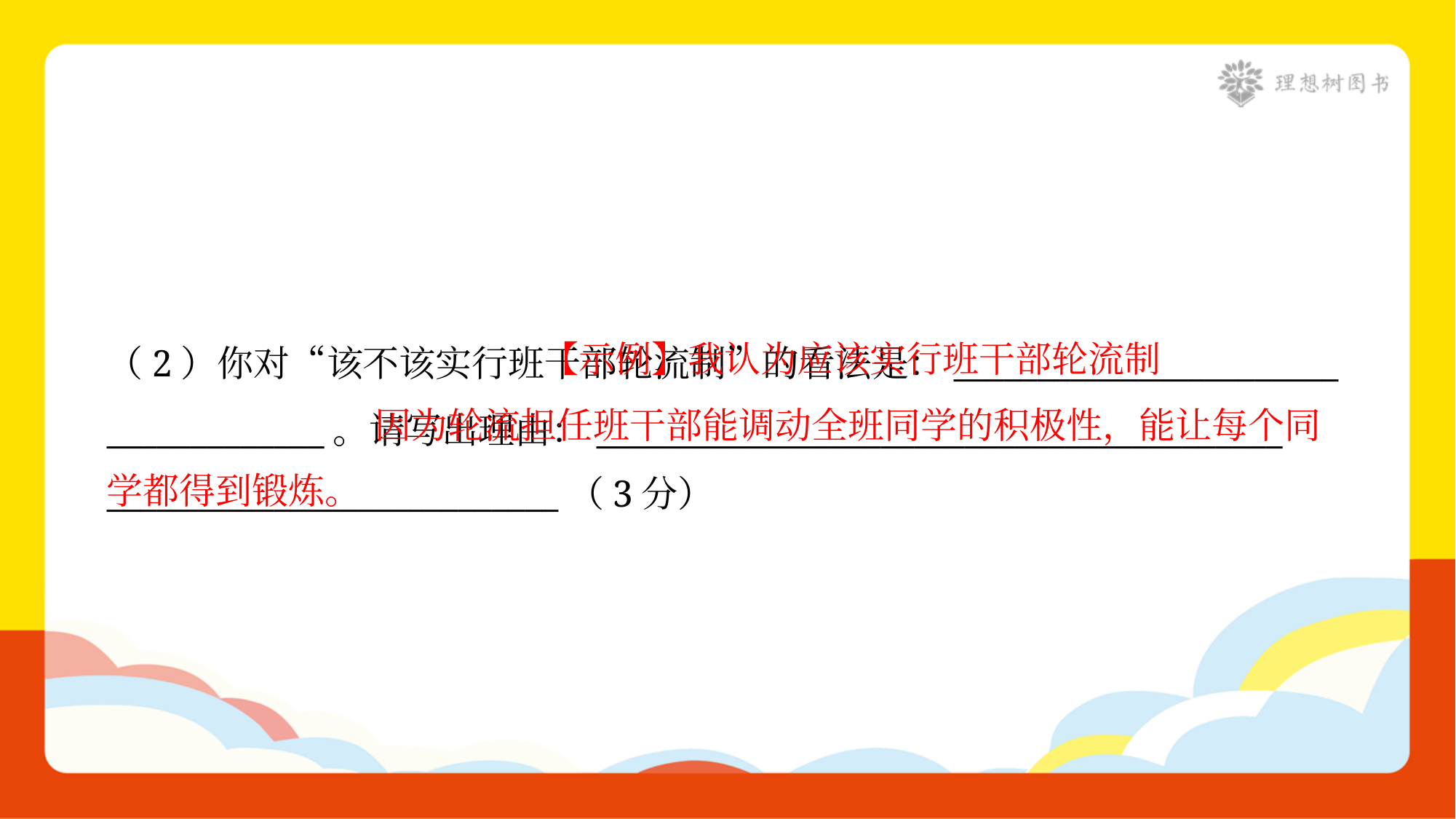

【示例】我认为应该实行班干部轮流制
（2）你对“该不该实行班干部轮流制”的看法是：_______________________
_____________。请写出理由：_________________________________________
___________________________（3分）
                            因为轮流担任班干部能调动全班同学的积极性，能让每个同学都得到锻炼。